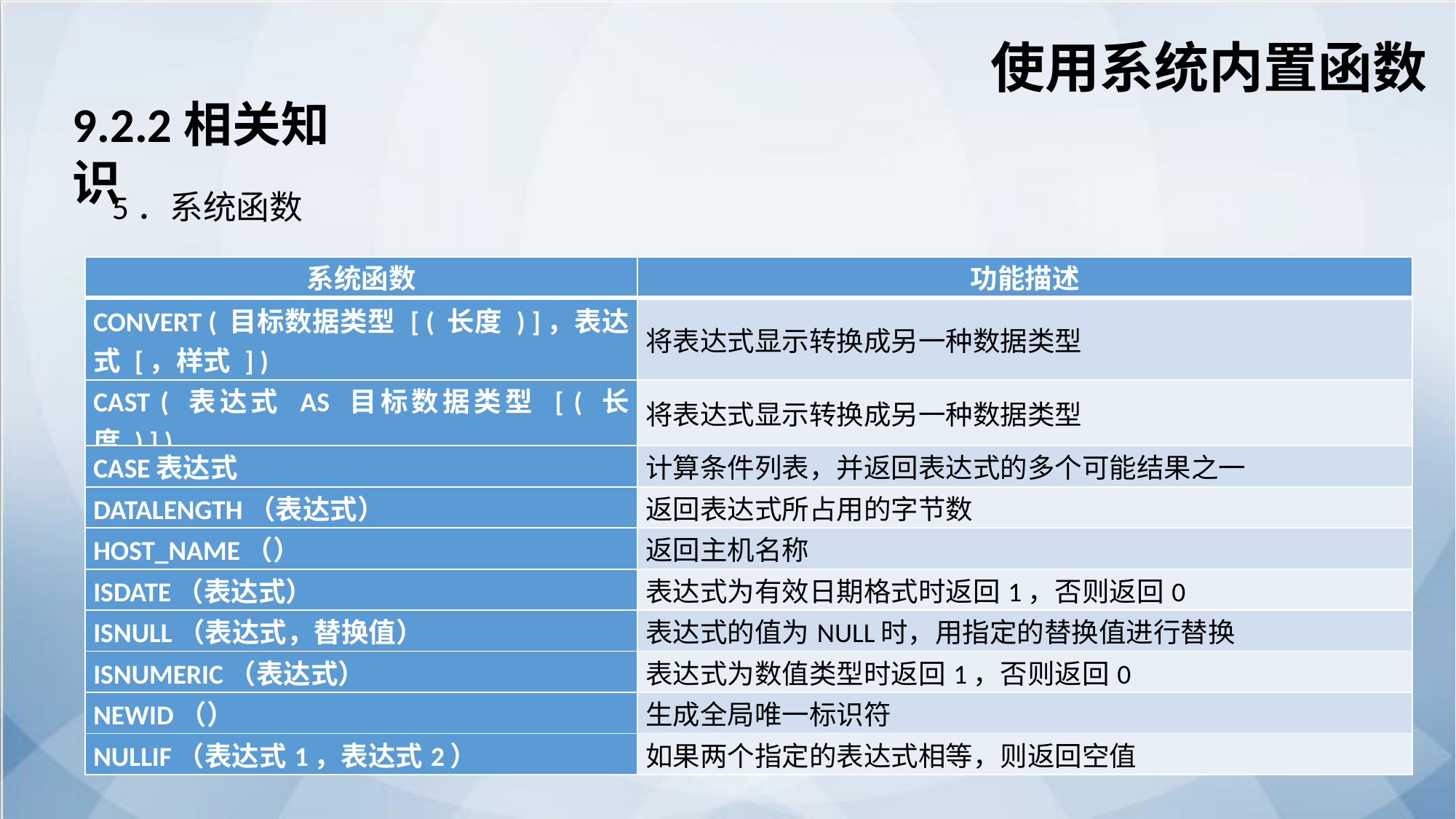

使用系统内置函数
9.2.2相关知识
5．系统函数
| 系统函数 | 功能描述 |
| --- | --- |
| CONVERT ( 目标数据类型 [ ( 长度 ) ]，表达式 [，样式 ] ) | 将表达式显示转换成另一种数据类型 |
| CAST ( 表达式 AS 目标数据类型 [ ( 长度 ) ] ) | 将表达式显示转换成另一种数据类型 |
| CASE表达式 | 计算条件列表，并返回表达式的多个可能结果之一 |
| DATALENGTH（表达式） | 返回表达式所占用的字节数 |
| HOST\_NAME（） | 返回主机名称 |
| ISDATE（表达式） | 表达式为有效日期格式时返回1，否则返回0 |
| ISNULL（表达式，替换值） | 表达式的值为NULL时，用指定的替换值进行替换 |
| ISNUMERIC（表达式） | 表达式为数值类型时返回1，否则返回0 |
| NEWID（） | 生成全局唯一标识符 |
| NULLIF（表达式1，表达式2） | 如果两个指定的表达式相等，则返回空值 |